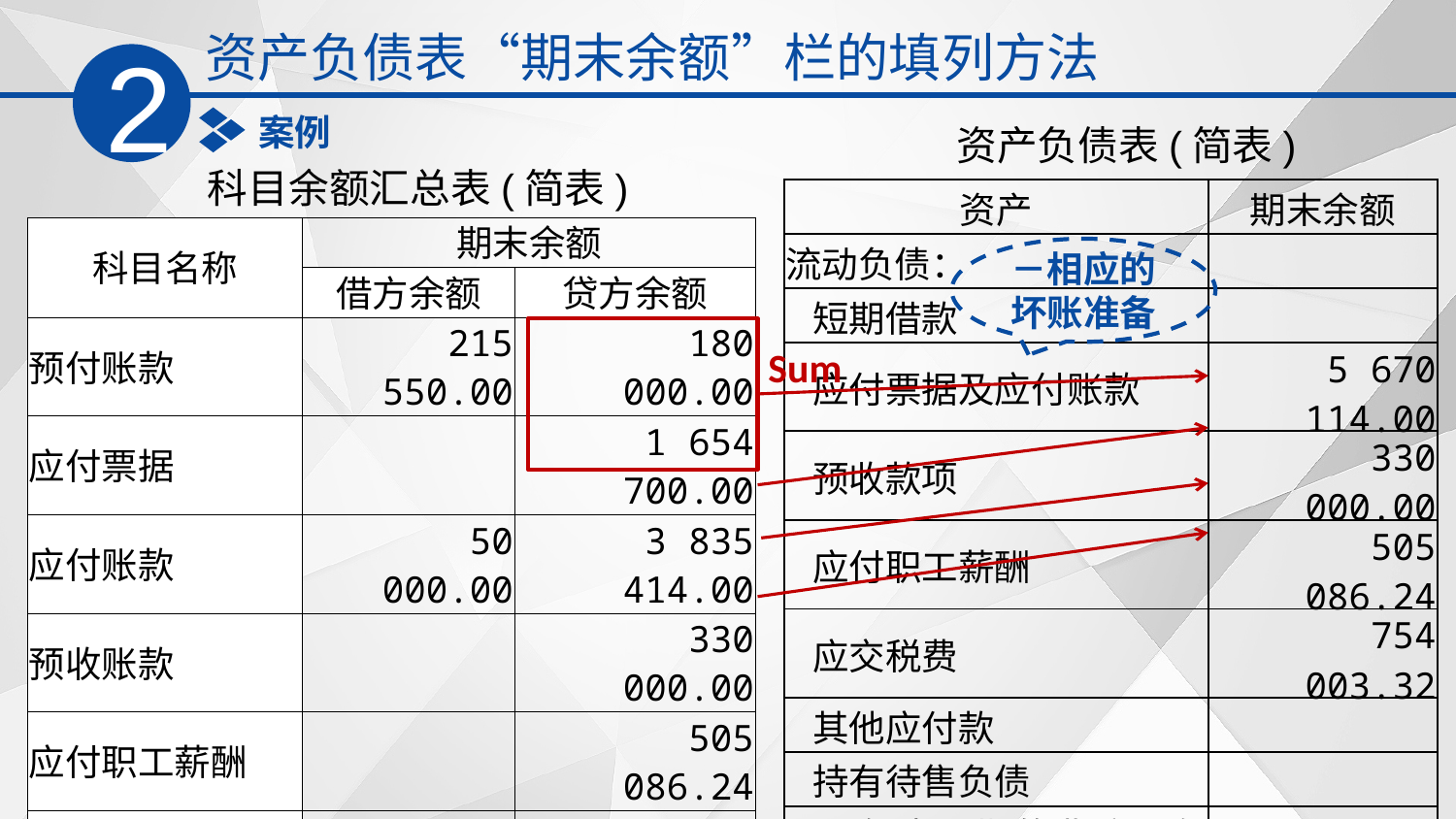

资产负债表“期末余额”栏的填列方法
2

案例

资产负债表(简表)
科目余额汇总表(简表)
| 资产 | 期末余额 |
| --- | --- |
| 流动负债： |  |
| 短期借款 |  |
| 应付票据及应付账款 | 5 670 114.00 |
| 预收款项 | 330 000.00 |
| 应付职工薪酬 | 505 086.24 |
| 应交税费 | 754 003.32 |
| 其他应付款 |  |
| 持有待售负债 |  |
| 一年内到期的非流动负债 |  |
| 其他流动负债 |  |
| 科目名称 | 期末余额 |  |
| --- | --- | --- |
|  | 借方余额 | 贷方余额 |
| 预付账款 | 215 550.00 | 180 000.00 |
| 应付票据 |  | 1 654 700.00 |
| 应付账款 | 50 000.00 | 3 835 414.00 |
| 预收账款 |  | 330 000.00 |
| 应付职工薪酬 |  | 505 086.24 |
| 应交税费 |  | 754 003.32 |
| 长期借款 |  | 1 560 000.00 |
| 长期应付款 |  | 1 800 000.00 |
| 未确认融资费用 | 238 000.68 |  |
| 递延所得税负债 |  | 511 946.09 |
－相应的坏账准备

Sum